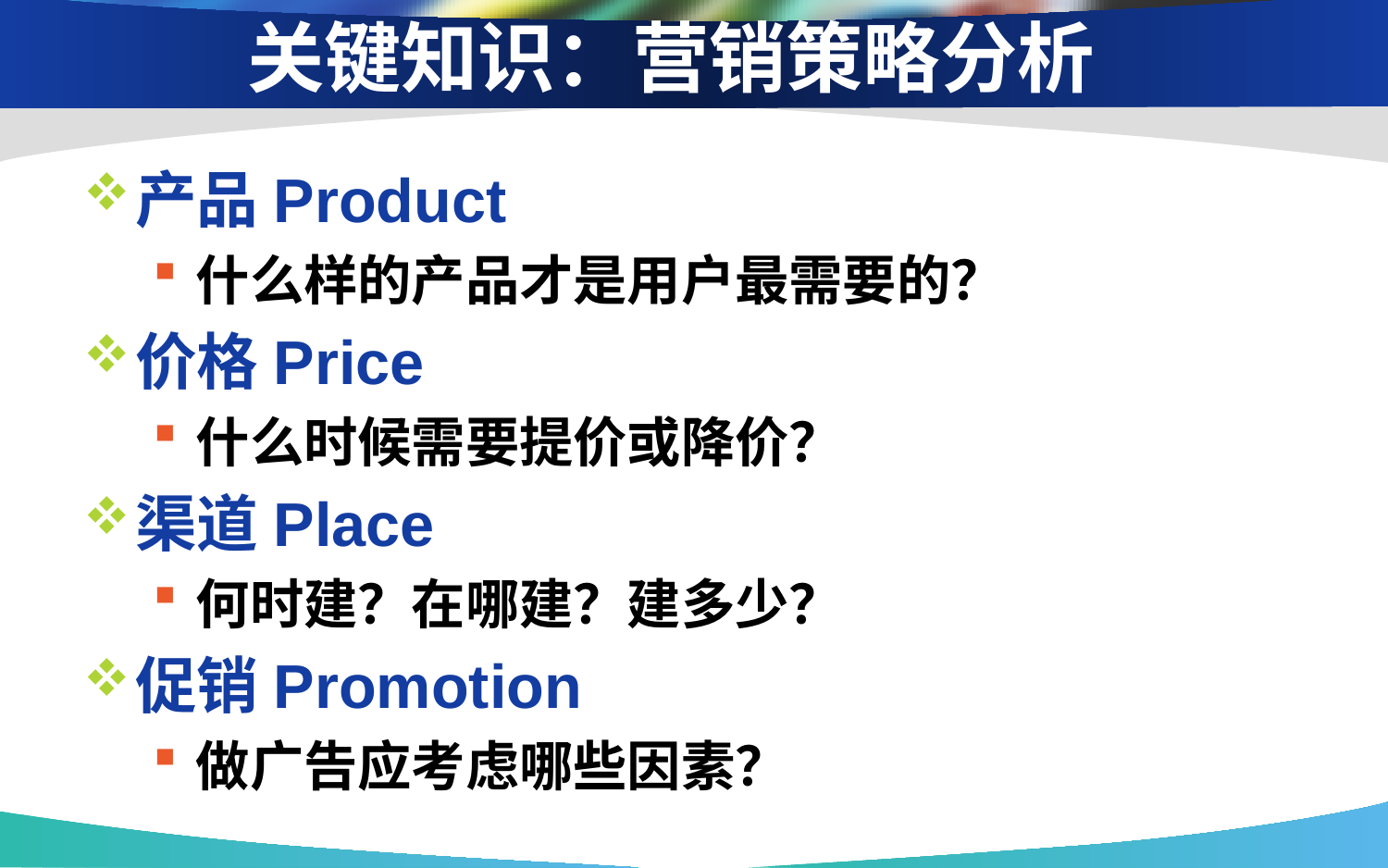

# 关键知识：营销策略分析
产品Product
什么样的产品才是用户最需要的？
价格Price
什么时候需要提价或降价？
渠道Place
何时建？在哪建？建多少？
促销Promotion
做广告应考虑哪些因素？